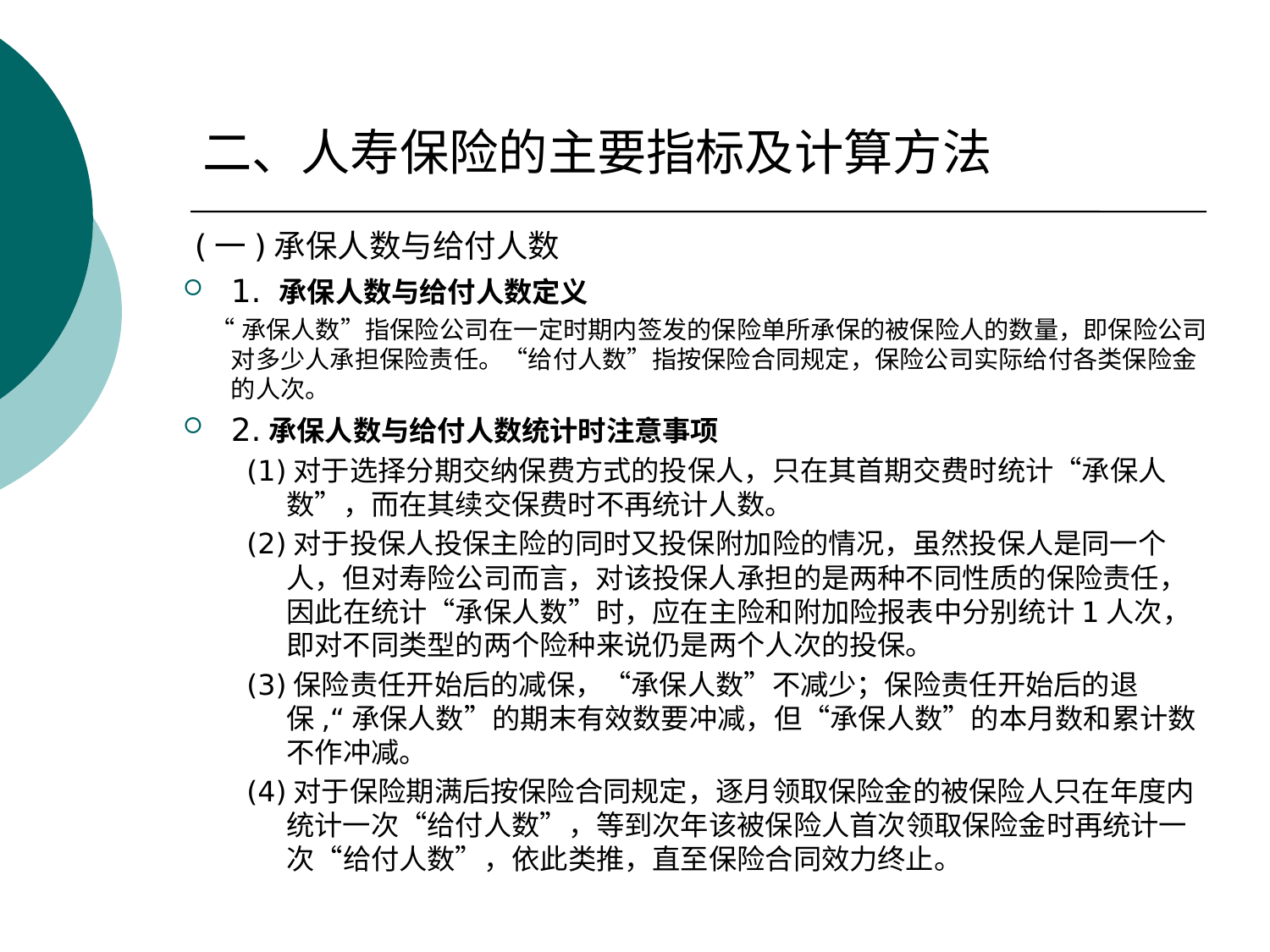

二、人寿保险的主要指标及计算方法
 (一)承保人数与给付人数
1. 承保人数与给付人数定义
     “承保人数”指保险公司在一定时期内签发的保险单所承保的被保险人的数量，即保险公司对多少人承担保险责任。“给付人数”指按保险合同规定，保险公司实际给付各类保险金的人次。
2.承保人数与给付人数统计时注意事项
(1)对于选择分期交纳保费方式的投保人，只在其首期交费时统计“承保人数”，而在其续交保费时不再统计人数。
(2)对于投保人投保主险的同时又投保附加险的情况，虽然投保人是同一个人，但对寿险公司而言，对该投保人承担的是两种不同性质的保险责任，因此在统计“承保人数”时，应在主险和附加险报表中分别统计1人次，即对不同类型的两个险种来说仍是两个人次的投保。
(3)保险责任开始后的减保，“承保人数”不减少；保险责任开始后的退保,“承保人数”的期末有效数要冲减，但“承保人数”的本月数和累计数不作冲减。
(4)对于保险期满后按保险合同规定，逐月领取保险金的被保险人只在年度内统计一次“给付人数”，等到次年该被保险人首次领取保险金时再统计一次“给付人数”，依此类推，直至保险合同效力终止。